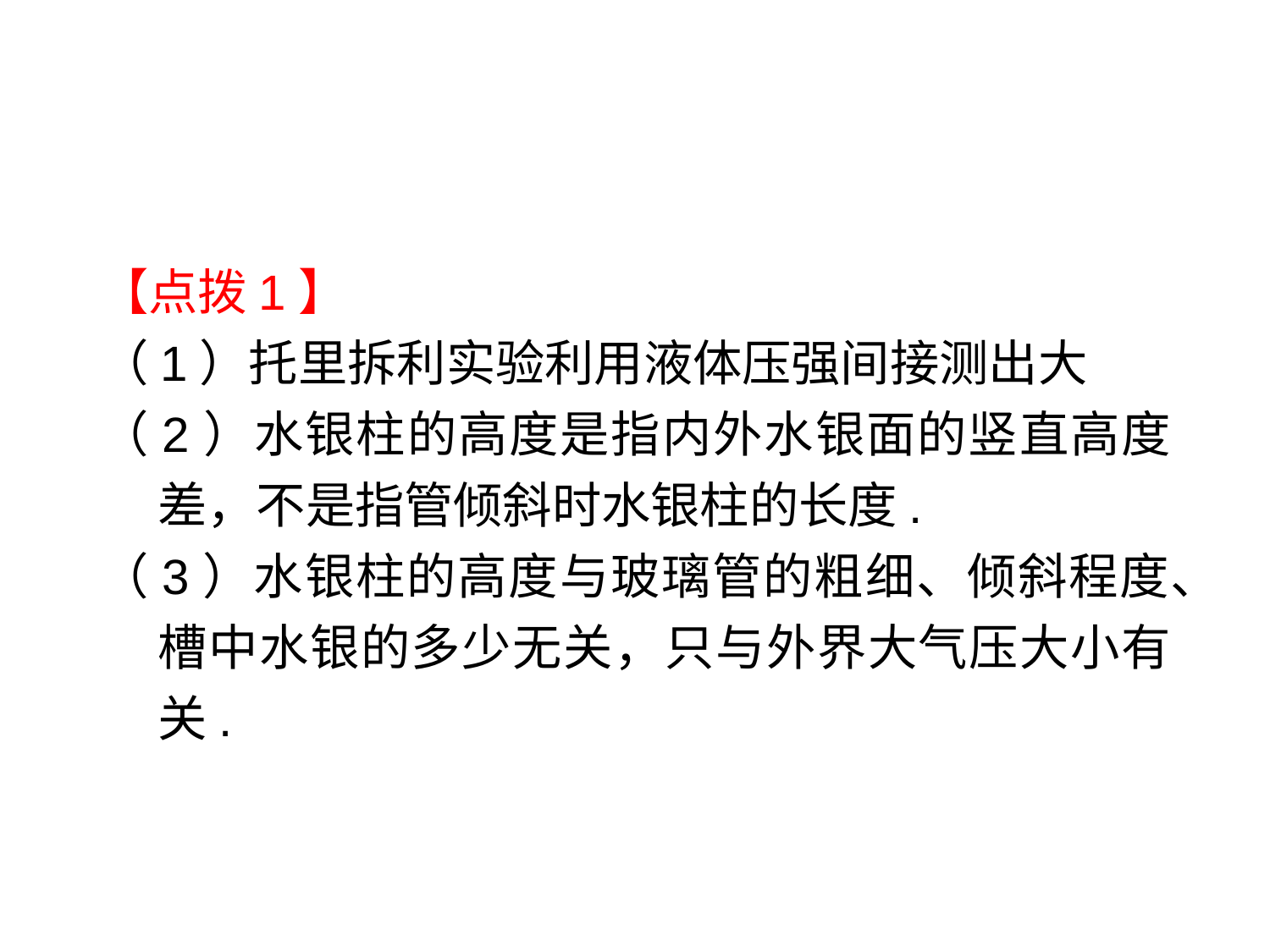

【点拨1】
（1）托里拆利实验利用液体压强间接测出大
（2）水银柱的高度是指内外水银面的竖直高度差，不是指管倾斜时水银柱的长度.
（3）水银柱的高度与玻璃管的粗细、倾斜程度、槽中水银的多少无关，只与外界大气压大小有关.